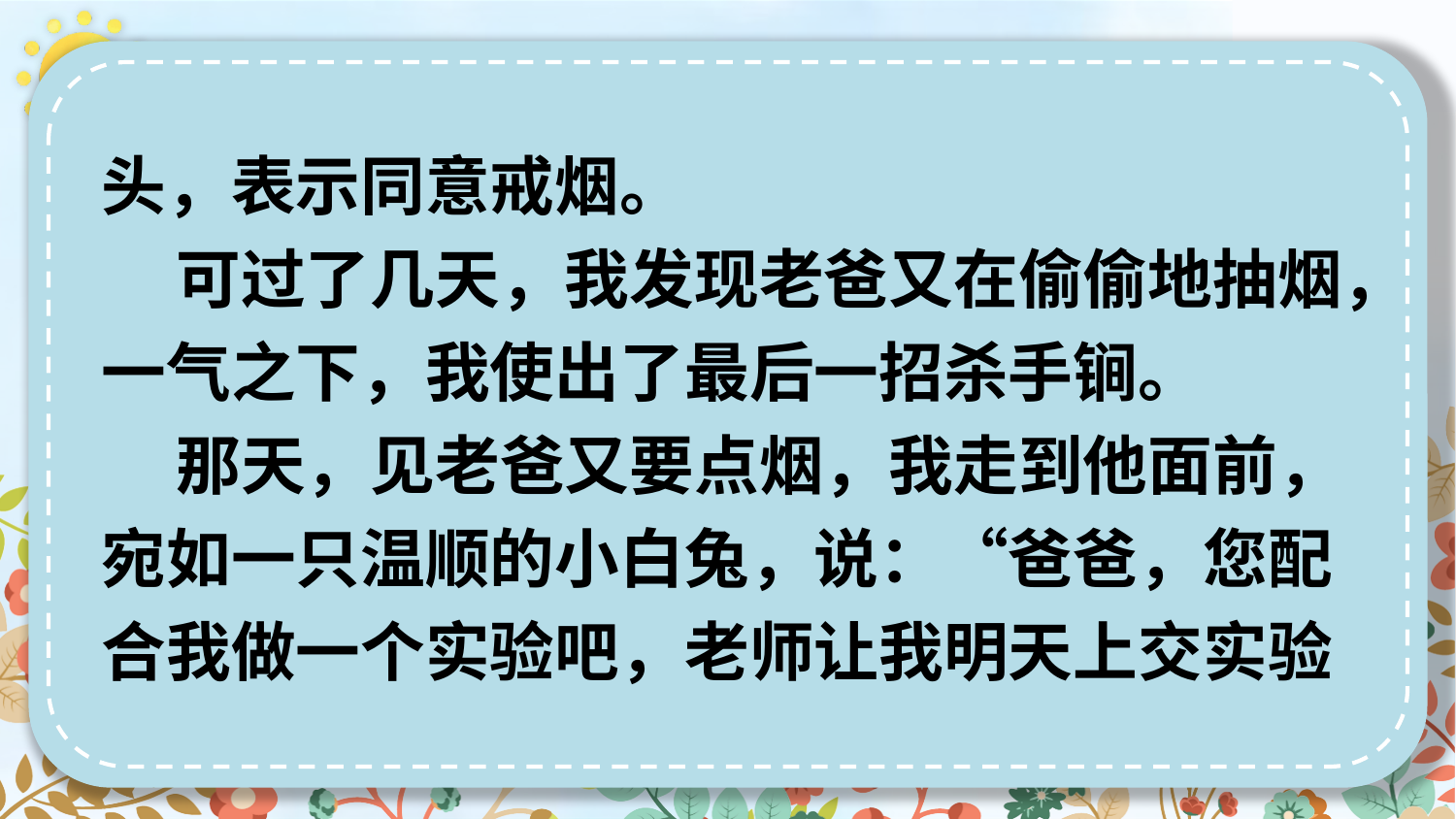

头，表示同意戒烟。
    可过了几天，我发现老爸又在偷偷地抽烟，一气之下，我使出了最后一招杀手锏。
    那天，见老爸又要点烟，我走到他面前，宛如一只温顺的小白兔，说：“爸爸，您配合我做一个实验吧，老师让我明天上交实验